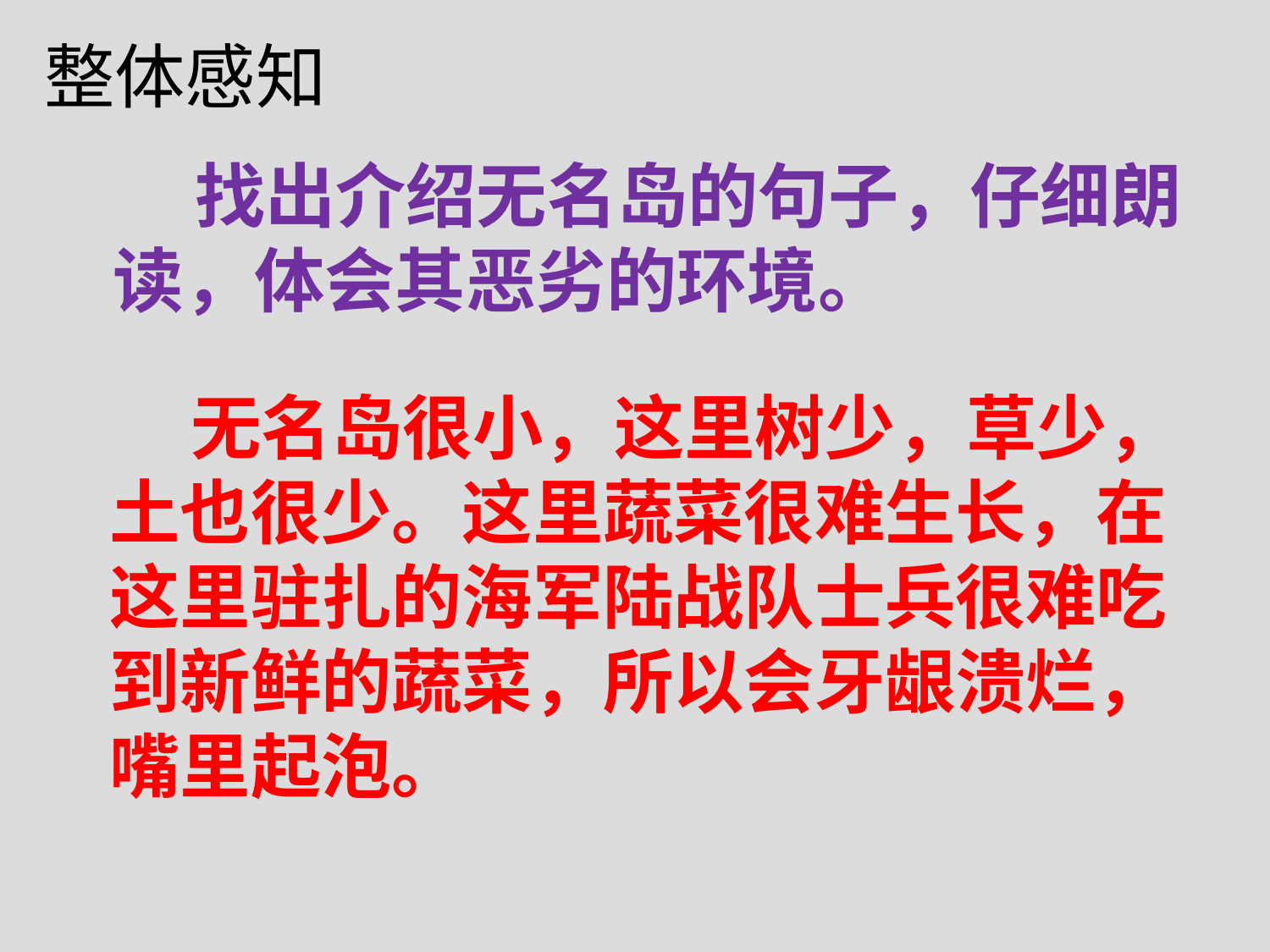

整体感知
    找出介绍无名岛的句子，仔细朗读，体会其恶劣的环境。
    无名岛很小，这里树少，草少，土也很少。这里蔬菜很难生长，在这里驻扎的海军陆战队士兵很难吃到新鲜的蔬菜，所以会牙龈溃烂，嘴里起泡。